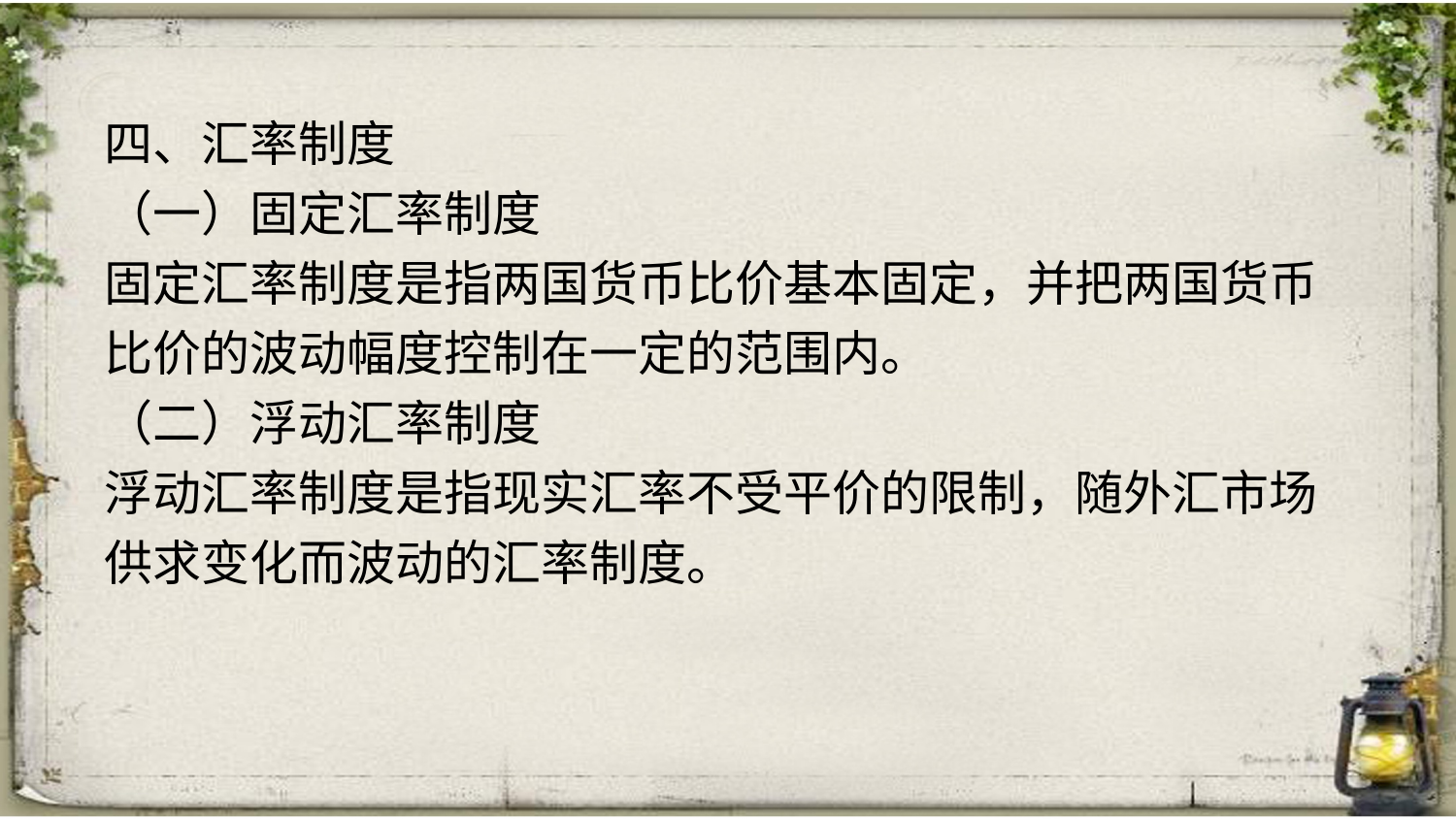

四、汇率制度
（一）固定汇率制度
固定汇率制度是指两国货币比价基本固定，并把两国货币比价的波动幅度控制在一定的范围内。
（二）浮动汇率制度
浮动汇率制度是指现实汇率不受平价的限制，随外汇市场供求变化而波动的汇率制度。